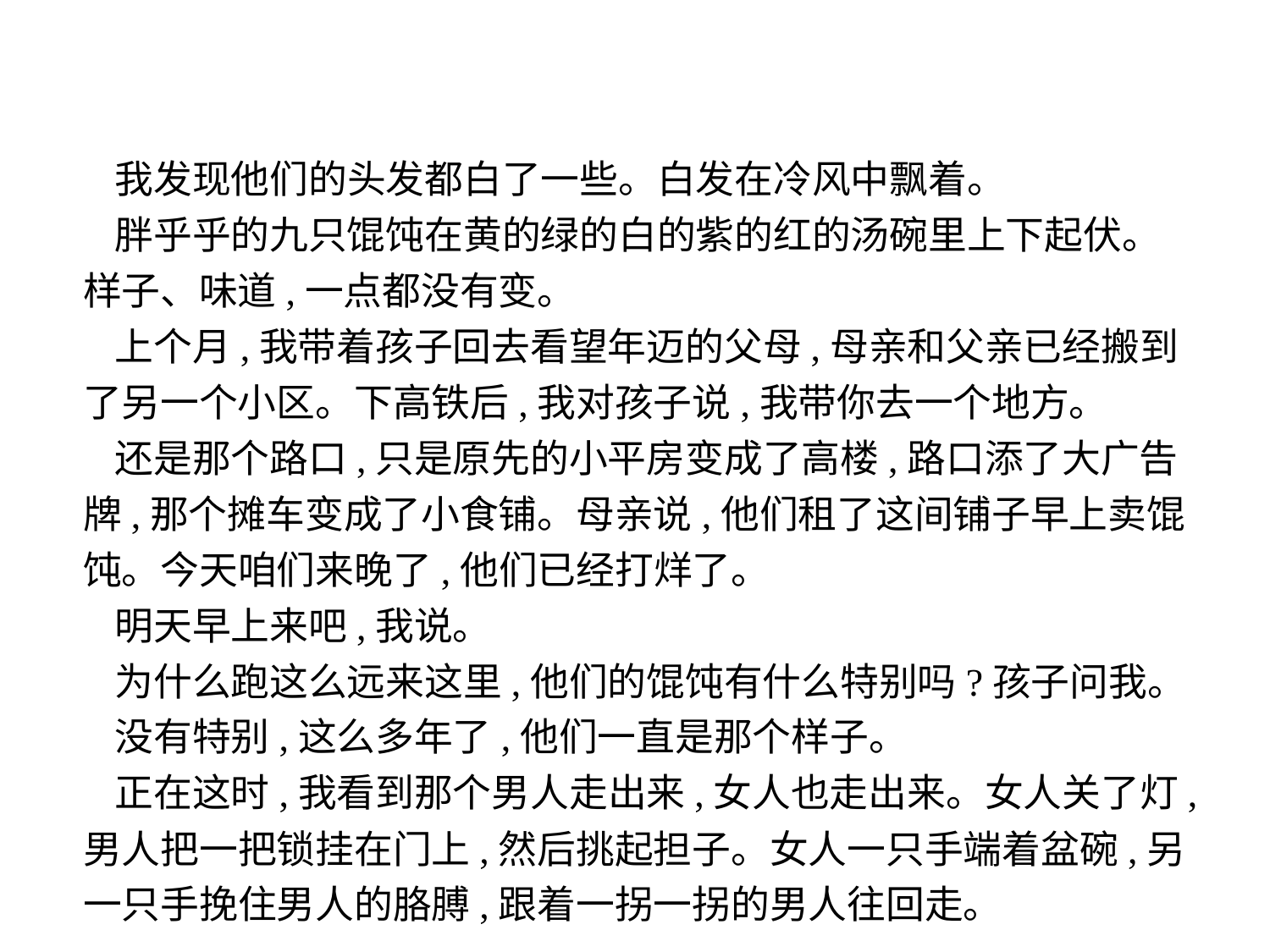

我发现他们的头发都白了一些。白发在冷风中飘着。
胖乎乎的九只馄饨在黄的绿的白的紫的红的汤碗里上下起伏。样子、味道,一点都没有变。
上个月,我带着孩子回去看望年迈的父母,母亲和父亲已经搬到了另一个小区。下高铁后,我对孩子说,我带你去一个地方。
还是那个路口,只是原先的小平房变成了高楼,路口添了大广告牌,那个摊车变成了小食铺。母亲说,他们租了这间铺子早上卖馄饨。今天咱们来晚了,他们已经打烊了。
明天早上来吧,我说。
为什么跑这么远来这里,他们的馄饨有什么特别吗?孩子问我。
没有特别,这么多年了,他们一直是那个样子。
正在这时,我看到那个男人走出来,女人也走出来。女人关了灯,男人把一把锁挂在门上,然后挑起担子。女人一只手端着盆碗,另一只手挽住男人的胳膊,跟着一拐一拐的男人往回走。
-20-